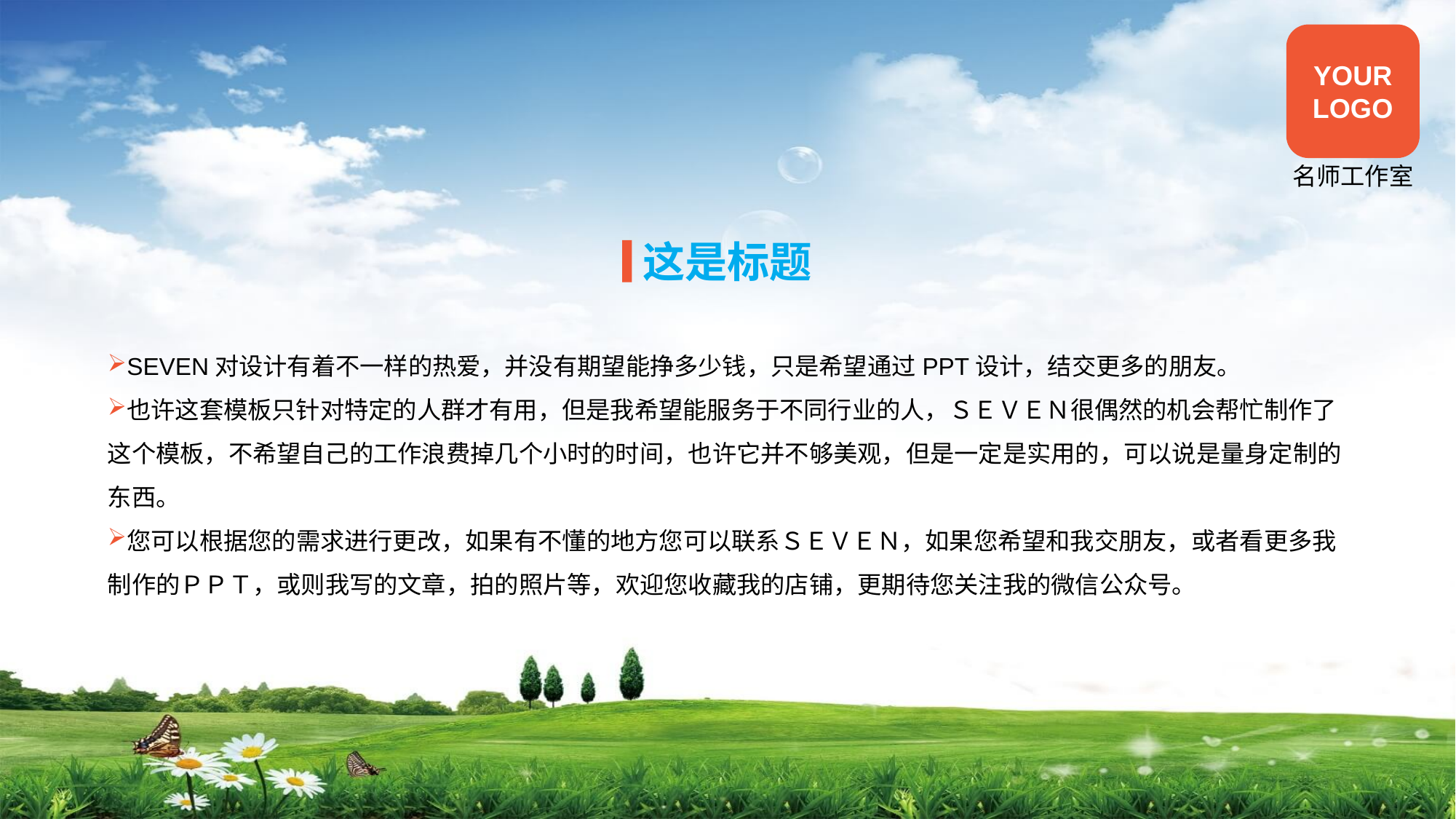

这是标题

SEVEN对设计有着不一样的热爱，并没有期望能挣多少钱，只是希望通过PPT设计，结交更多的朋友。
也许这套模板只针对特定的人群才有用，但是我希望能服务于不同行业的人，ＳＥＶＥＮ很偶然的机会帮忙制作了这个模板，不希望自己的工作浪费掉几个小时的时间，也许它并不够美观，但是一定是实用的，可以说是量身定制的东西。
您可以根据您的需求进行更改，如果有不懂的地方您可以联系ＳＥＶＥＮ，如果您希望和我交朋友，或者看更多我制作的ＰＰＴ，或则我写的文章，拍的照片等，欢迎您收藏我的店铺，更期待您关注我的微信公众号。